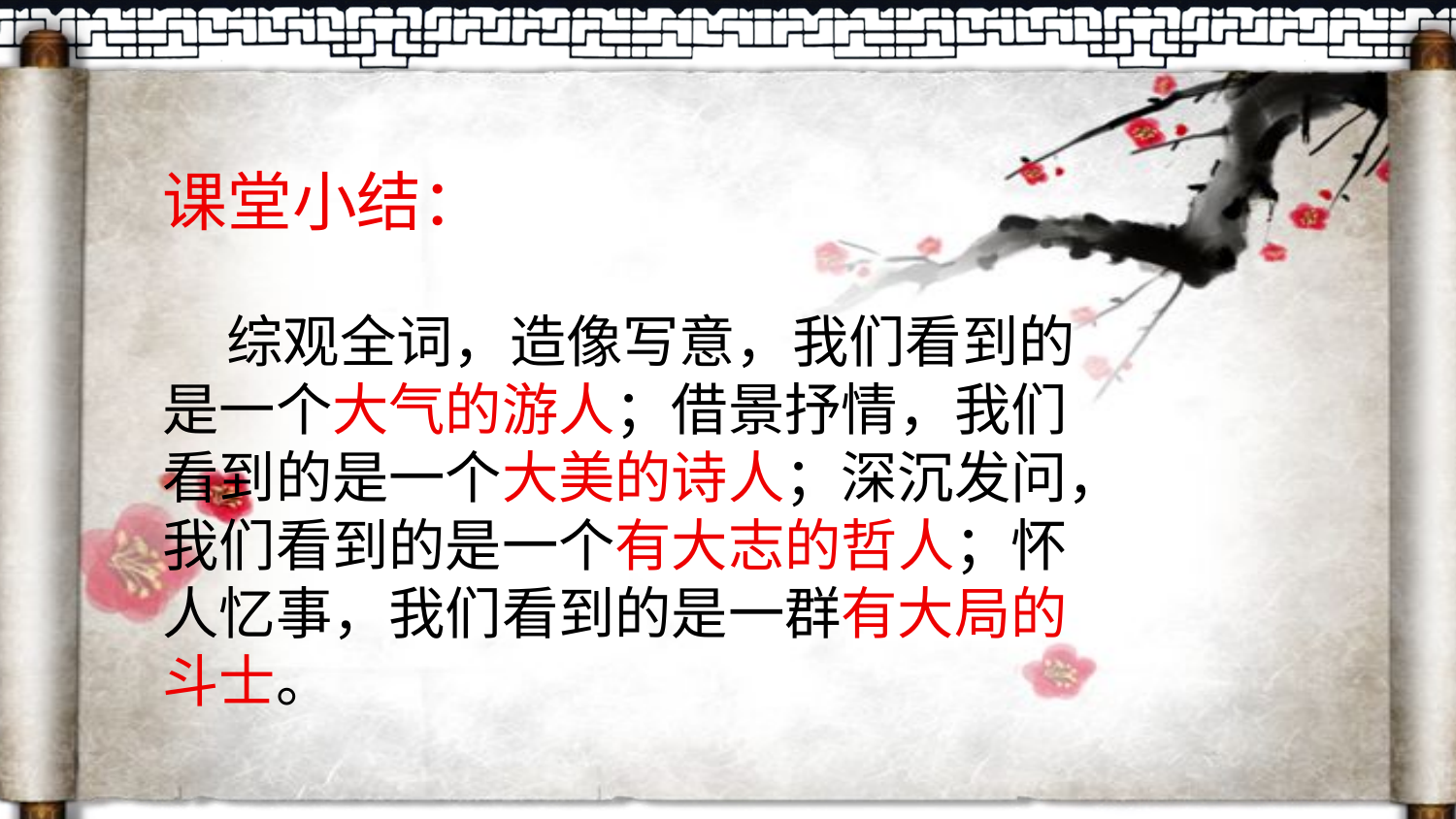

课堂小结：

    综观全词，造像写意，我们看到的是一个大气的游人；借景抒情，我们看到的是一个大美的诗人；深沉发问，我们看到的是一个有大志的哲人；怀人忆事，我们看到的是一群有大局的斗士。